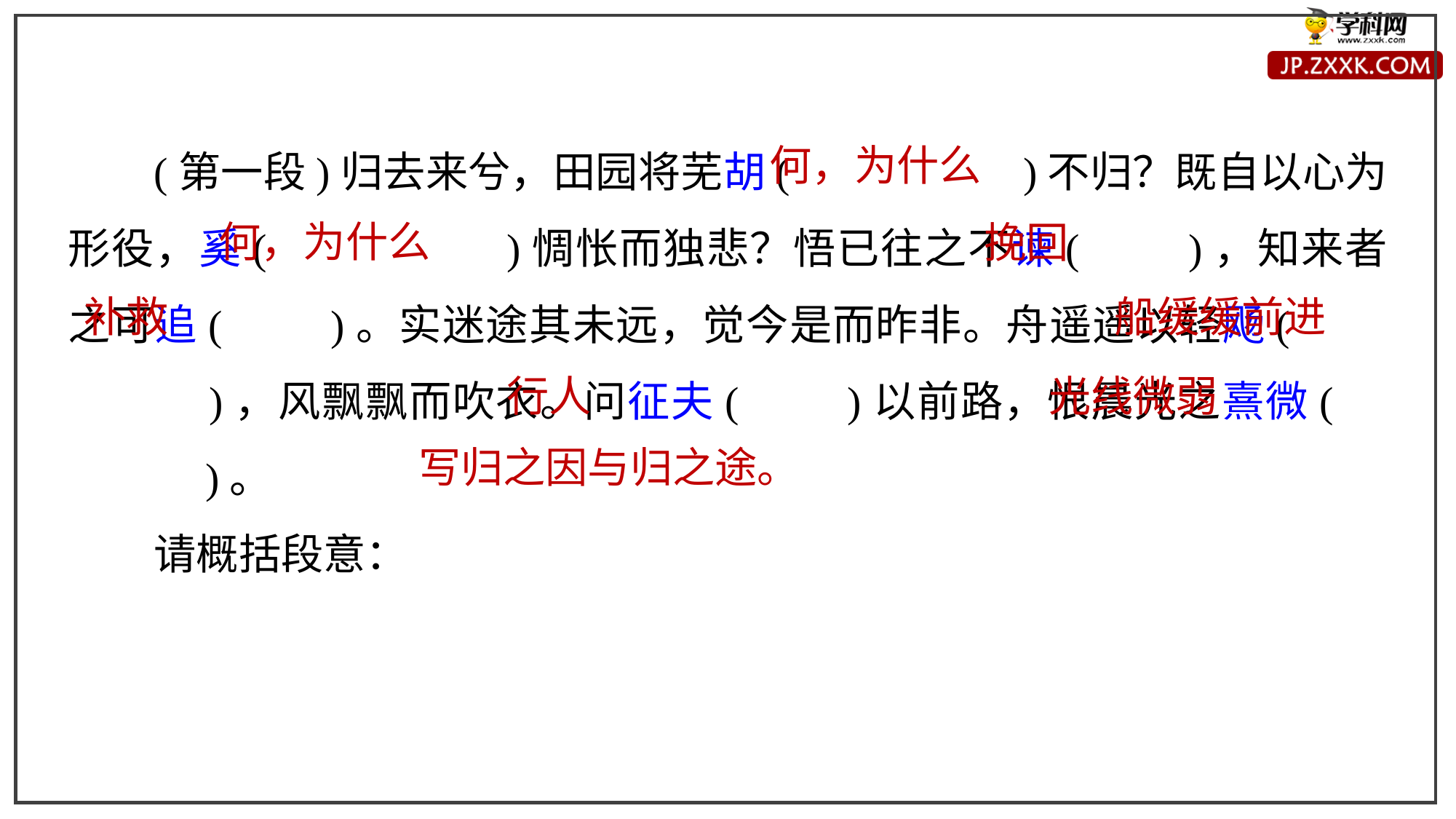

(第一段)归去来兮，田园将芜胡(　　　　　)不归？既自以心为形役，奚(　　　　　)惆怅而独悲？悟已往之不谏(　　)，知来者之可追(　　)。实迷途其未远，觉今是而昨非。舟遥遥以轻飏(　　　　　)，风飘飘而吹衣。问征夫(　　)以前路，恨晨光之熹微(　　　　)。
请概括段意：
何，为什么
何，为什么
挽回
补救
船缓缓前进
行人
光线微弱
写归之因与归之途。